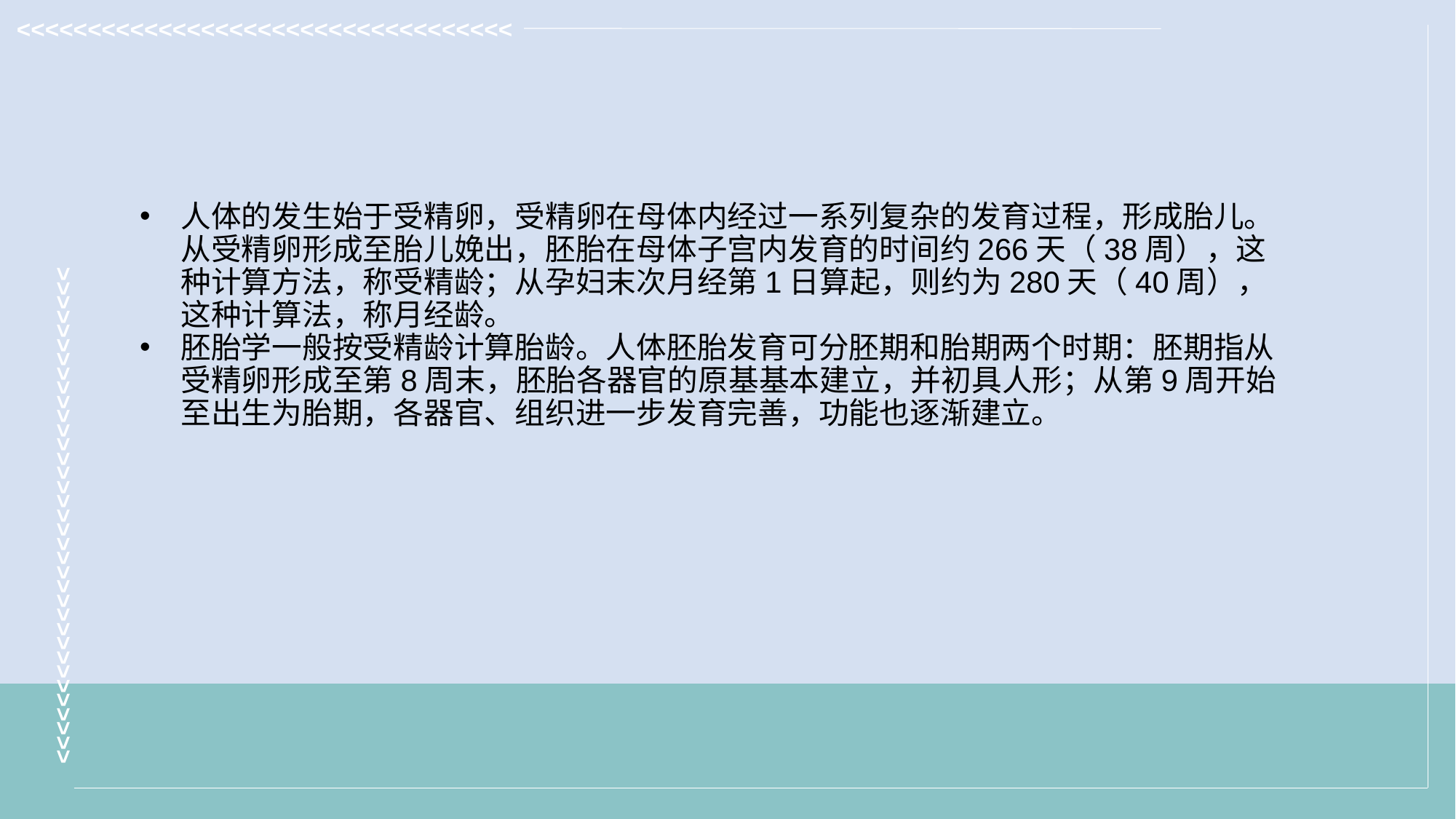

人体的发生始于受精卵，受精卵在母体内经过一系列复杂的发育过程，形成胎儿。从受精卵形成至胎儿娩出，胚胎在母体子宫内发育的时间约266天（38周），这种计算方法，称受精龄；从孕妇末次月经第1日算起，则约为280天（40周），这种计算法，称月经龄。
胚胎学一般按受精龄计算胎龄。人体胚胎发育可分胚期和胎期两个时期：胚期指从受精卵形成至第8周末，胚胎各器官的原基基本建立，并初具人形；从第9周开始至出生为胎期，各器官、组织进一步发育完善，功能也逐渐建立。